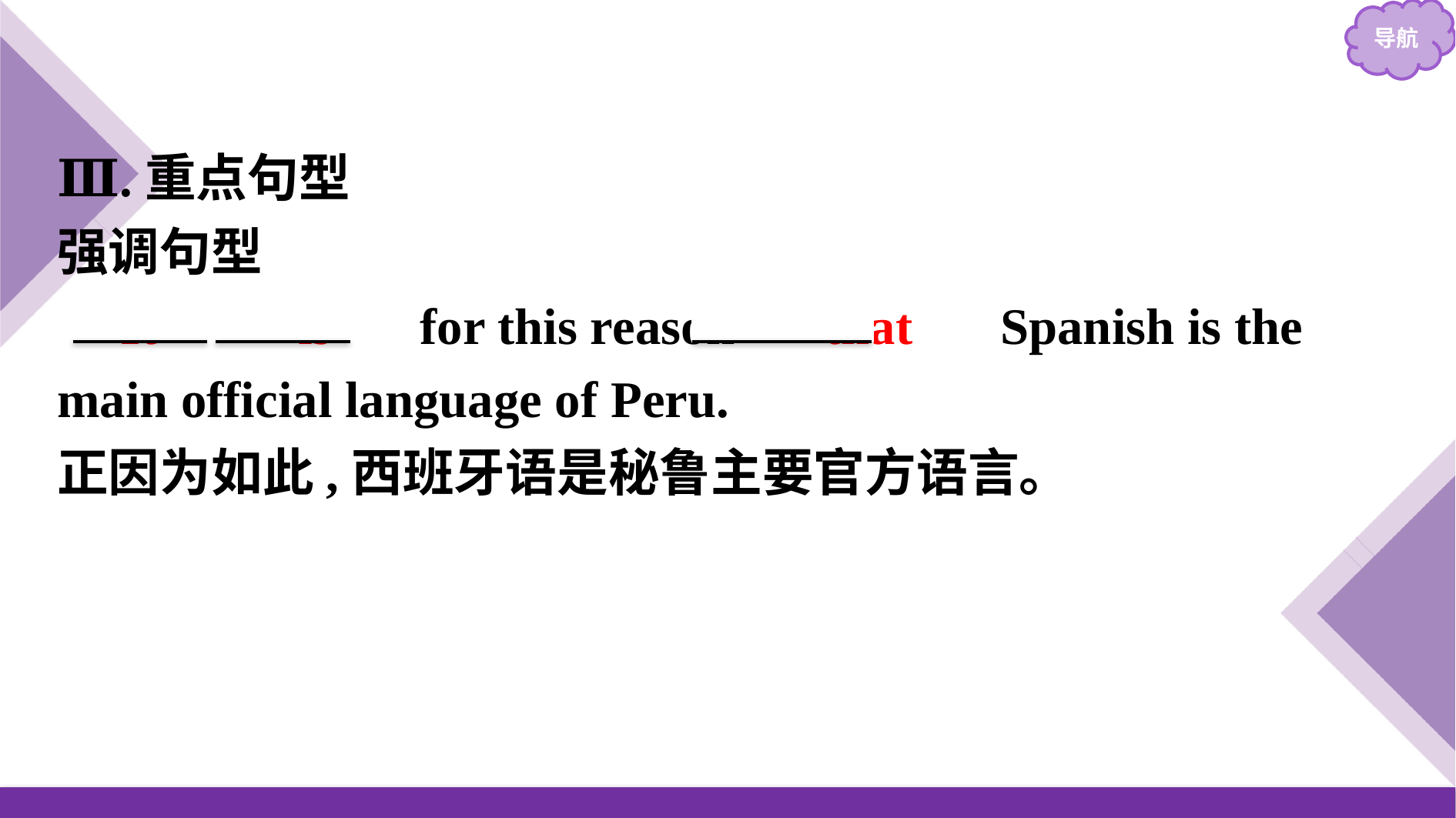

Ⅲ.重点句型
强调句型
　It　 　is　 for this reason 　that　 Spanish is the main official language of Peru.
正因为如此,西班牙语是秘鲁主要官方语言。